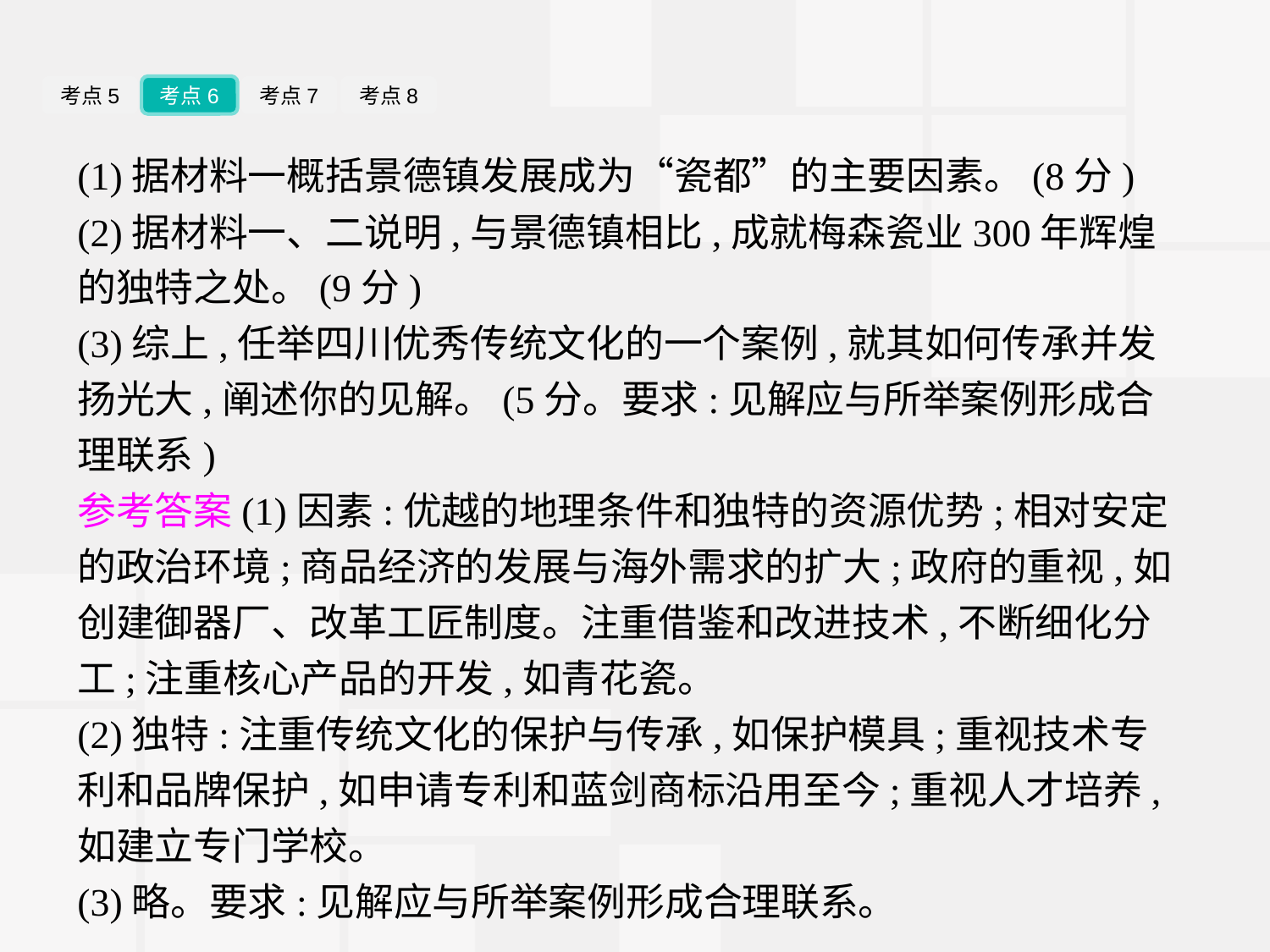

考点5
考点6
考点7
考点8
(1)据材料一概括景德镇发展成为“瓷都”的主要因素。(8分)
(2)据材料一、二说明,与景德镇相比,成就梅森瓷业300年辉煌的独特之处。(9分)
(3)综上,任举四川优秀传统文化的一个案例,就其如何传承并发扬光大,阐述你的见解。(5分。要求:见解应与所举案例形成合理联系)
参考答案(1)因素:优越的地理条件和独特的资源优势;相对安定的政治环境;商品经济的发展与海外需求的扩大;政府的重视,如创建御器厂、改革工匠制度。注重借鉴和改进技术,不断细化分工;注重核心产品的开发,如青花瓷。
(2)独特:注重传统文化的保护与传承,如保护模具;重视技术专利和品牌保护,如申请专利和蓝剑商标沿用至今;重视人才培养,如建立专门学校。
(3)略。要求:见解应与所举案例形成合理联系。